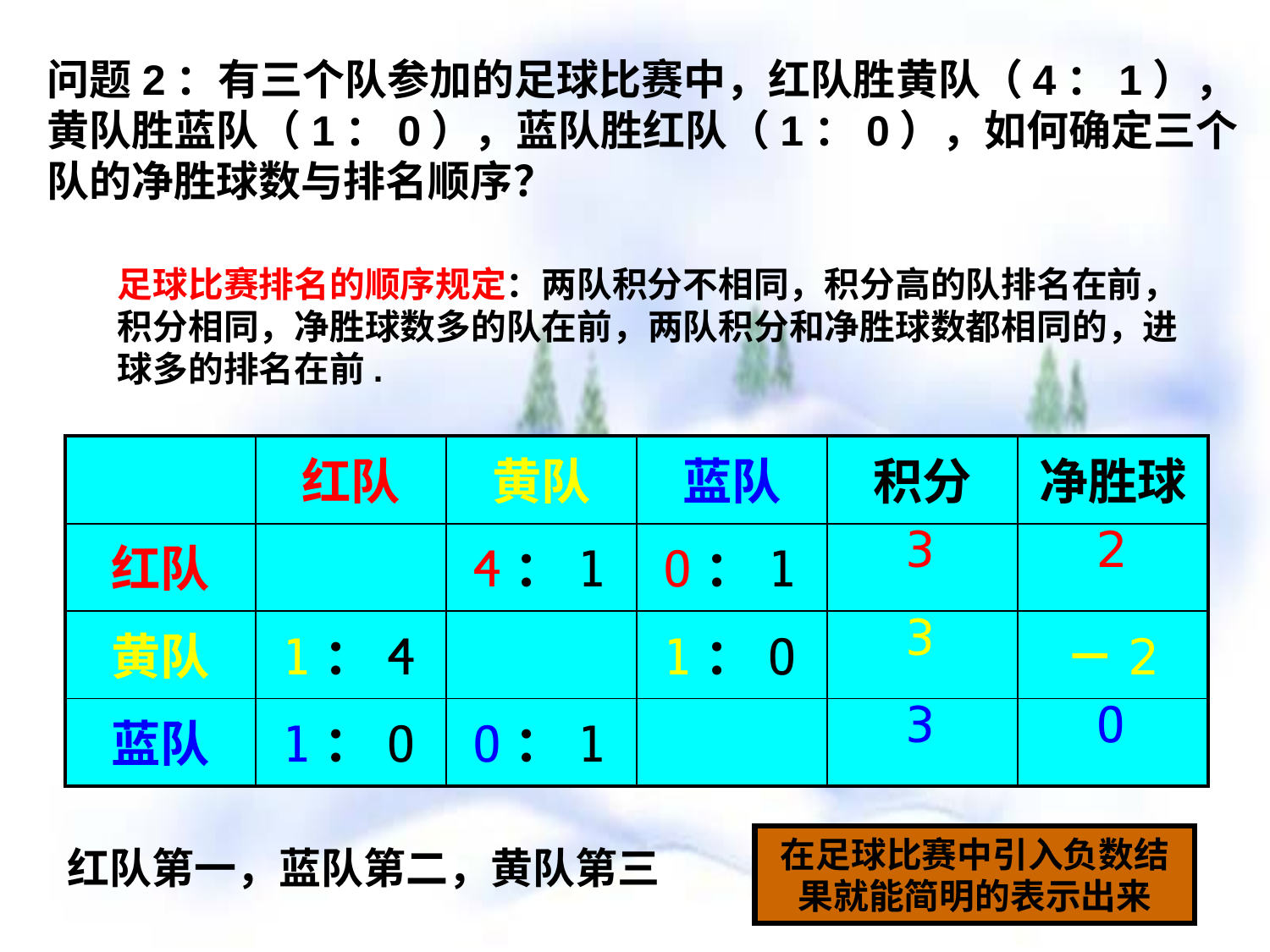

问题2：有三个队参加的足球比赛中，红队胜黄队（4：1），黄队胜蓝队（1：0），蓝队胜红队（1：0），如何确定三个队的净胜球数与排名顺序？
足球比赛排名的顺序规定：两队积分不相同，积分高的队排名在前，积分相同，净胜球数多的队在前，两队积分和净胜球数都相同的，进球多的排名在前.
|  | 红队 | 黄队 | 蓝队 | 积分 | 净胜球 |
| --- | --- | --- | --- | --- | --- |
| 红队 |  | 4：1 | 0：1 | 3 | 2 |
| 黄队 | 1：4 |  | 1：0 | 3 | －2 |
| 蓝队 | 1：0 | 0：1 |  | 3 | 0 |
在足球比赛中引入负数结果就能简明的表示出来
红队第一，蓝队第二，黄队第三